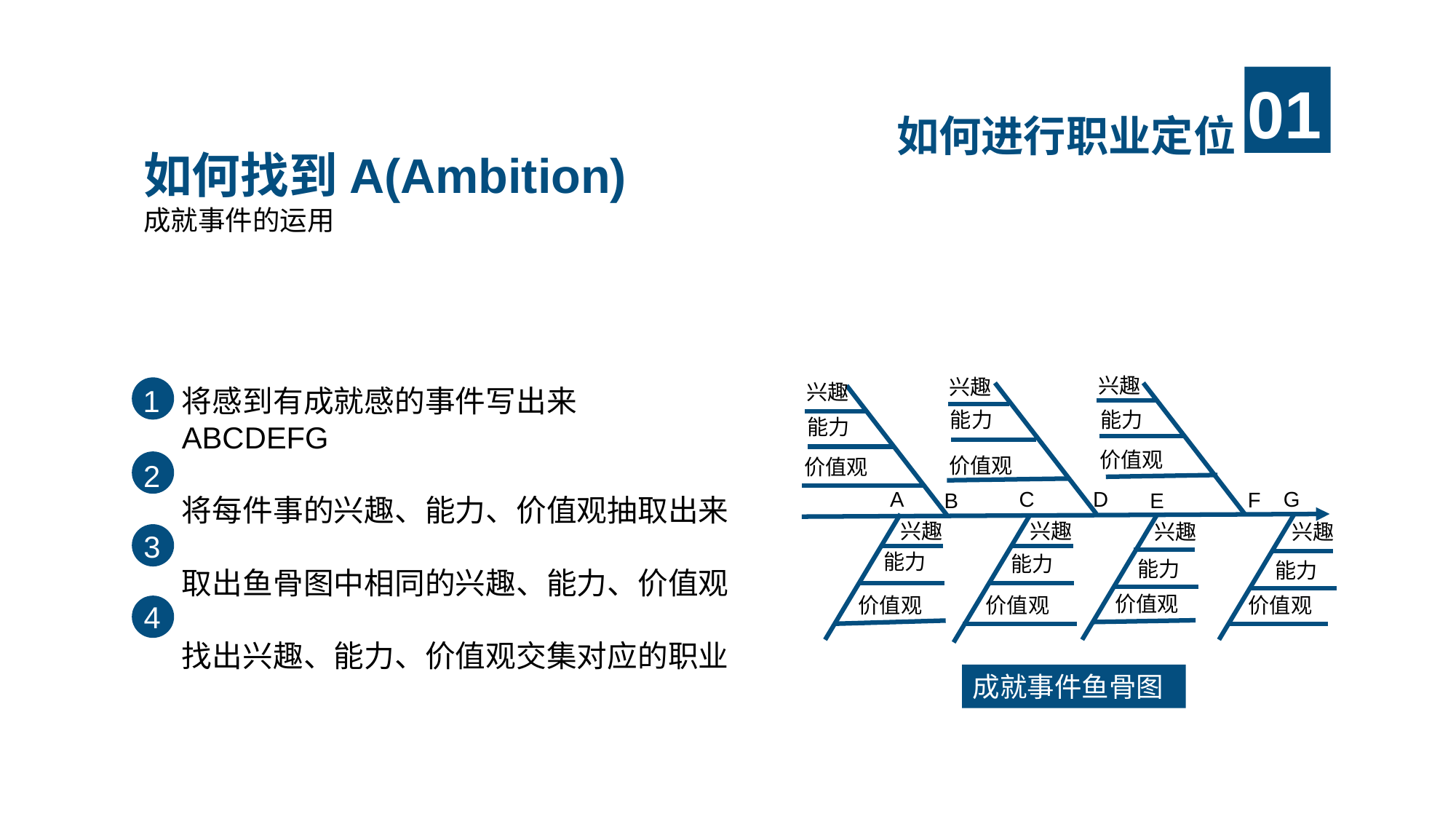

如何进行职业定位

如何找到A(Ambition)
成就事件的运用

兴趣
兴趣
兴趣
能力
能力
能力
价值观
价值观
价值观
D
C
A
G
F
E
B
兴趣
兴趣
兴趣
兴趣
能力
能力
能力
能力
价值观
价值观
价值观
价值观
成就事件鱼骨图
将感到有成就感的事件写出来ABCDEFG

将每件事的兴趣、能力、价值观抽取出来

取出鱼骨图中相同的兴趣、能力、价值观

找出兴趣、能力、价值观交集对应的职业
1

2
3

4